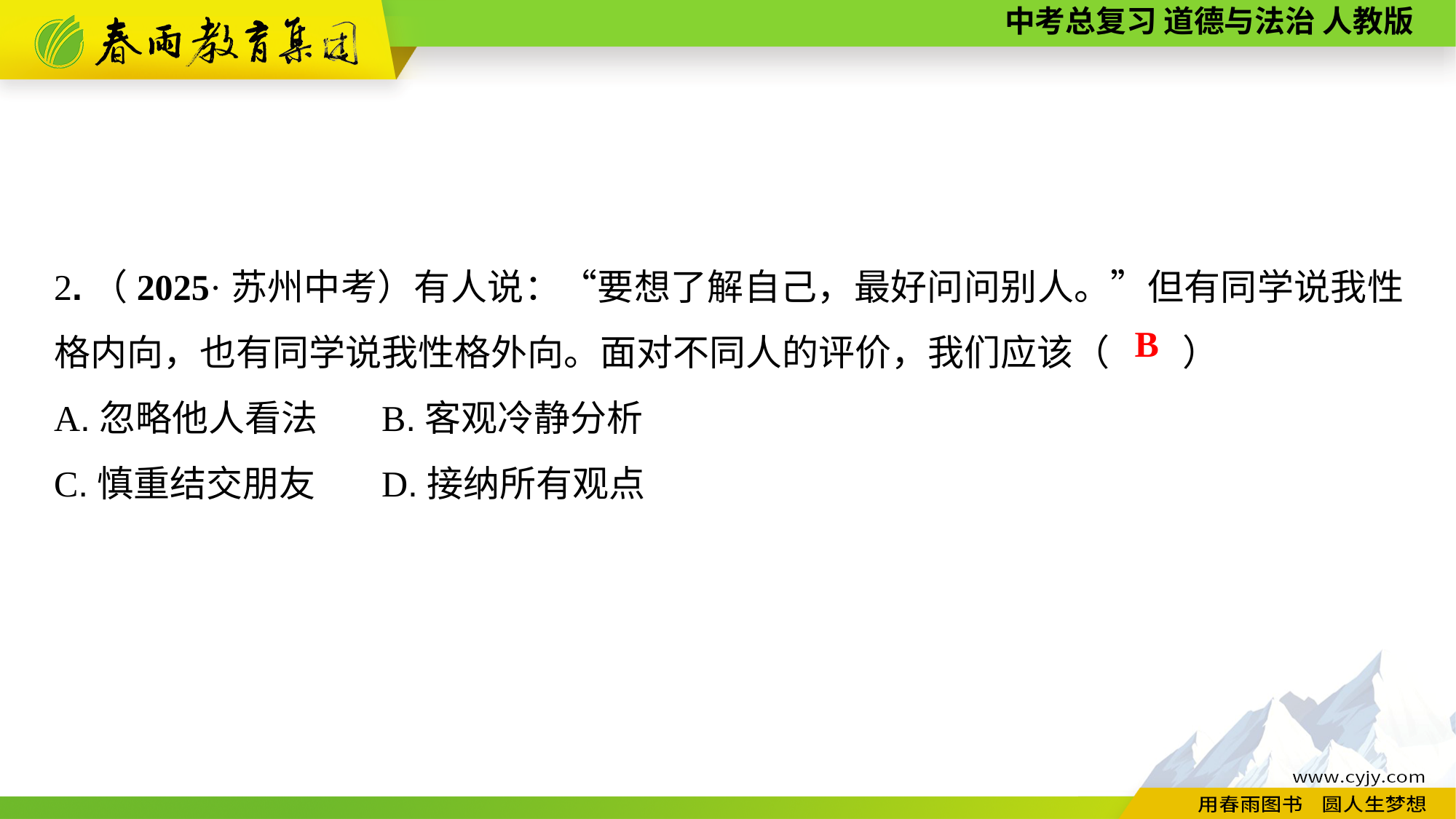

2.（2025·苏州中考）有人说：“要想了解自己，最好问问别人。”但有同学说我性格内向，也有同学说我性格外向。面对不同人的评价，我们应该（　　）
A.忽略他人看法	B.客观冷静分析
C.慎重结交朋友	D.接纳所有观点
B